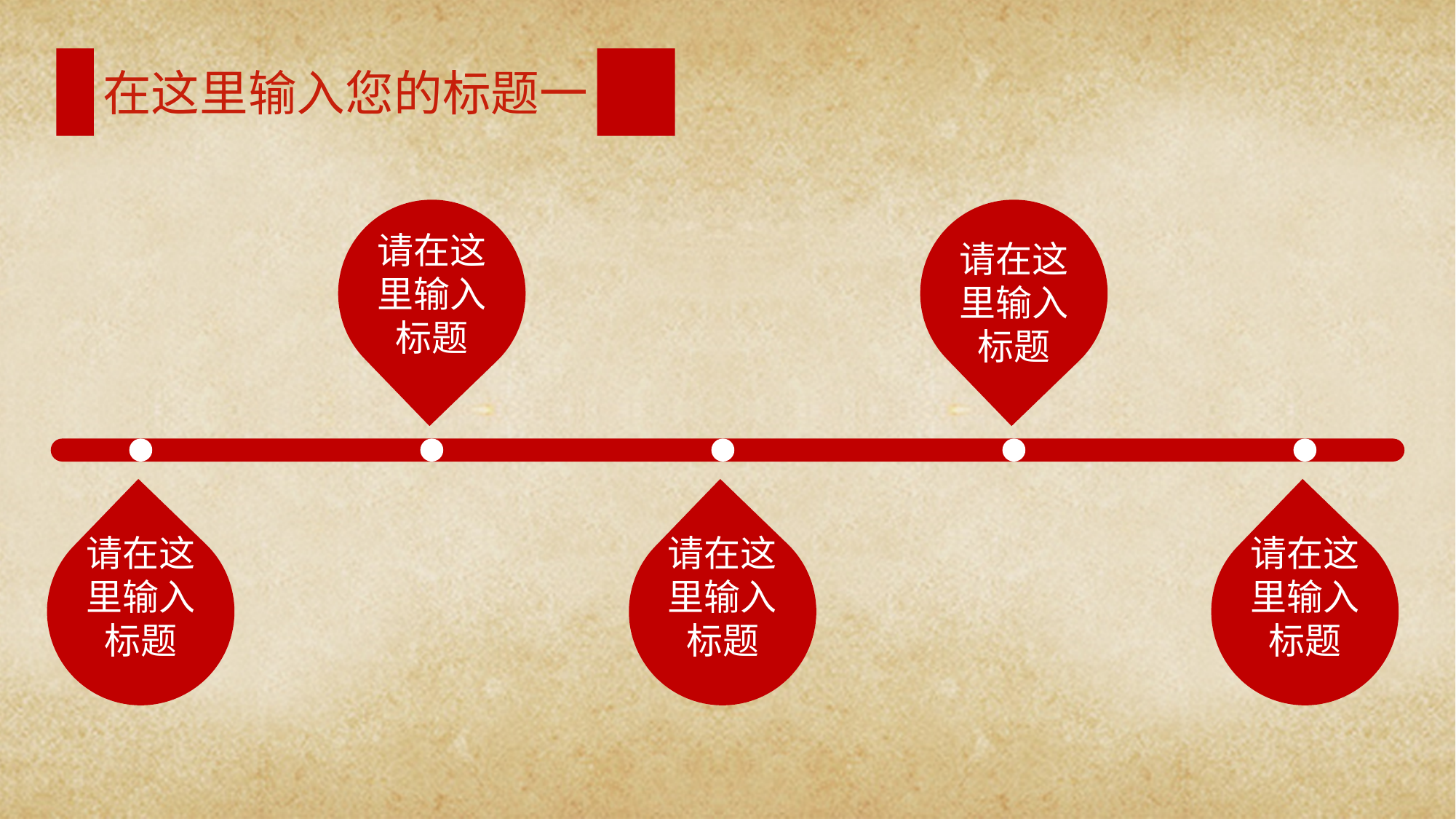

在这里输入您的标题一

请在这里输入标题

请在这里输入标题

请在这里输入标题

请在这里输入标题

请在这里输入标题